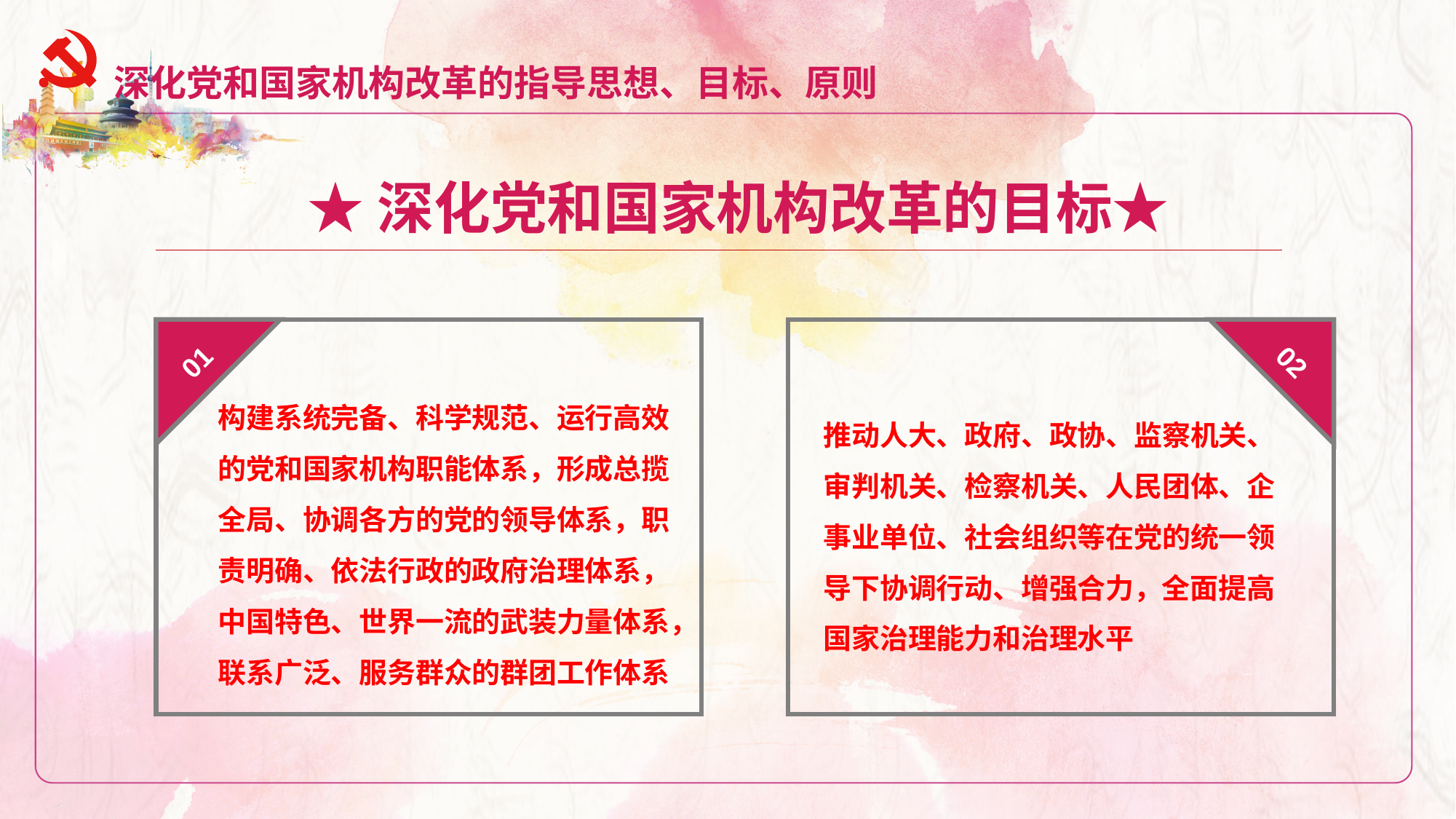

深化党和国家机构改革的指导思想、目标、原则
★深化党和国家机构改革的目标★

01
02
构建系统完备、科学规范、运行高效的党和国家机构职能体系，形成总揽全局、协调各方的党的领导体系，职责明确、依法行政的政府治理体系，中国特色、世界一流的武装力量体系，联系广泛、服务群众的群团工作体系
推动人大、政府、政协、监察机关、审判机关、检察机关、人民团体、企事业单位、社会组织等在党的统一领导下协调行动、增强合力，全面提高国家治理能力和治理水平